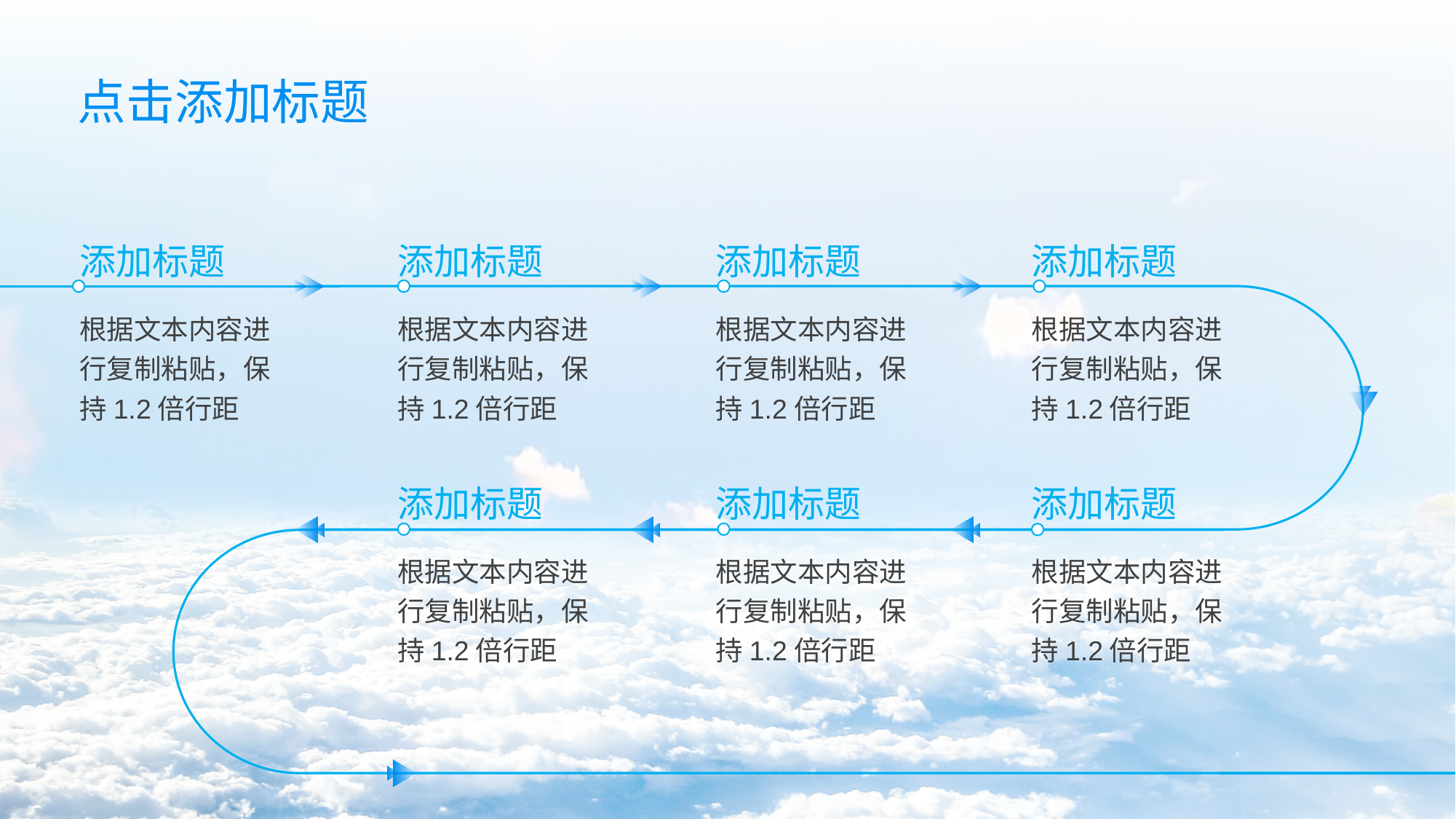

点击添加标题
添加标题

根据文本内容进行复制粘贴，保持1.2倍行距
添加标题

根据文本内容进行复制粘贴，保持1.2倍行距
添加标题

根据文本内容进行复制粘贴，保持1.2倍行距
添加标题

根据文本内容进行复制粘贴，保持1.2倍行距

添加标题

根据文本内容进行复制粘贴，保持1.2倍行距
添加标题

根据文本内容进行复制粘贴，保持1.2倍行距
添加标题

根据文本内容进行复制粘贴，保持1.2倍行距